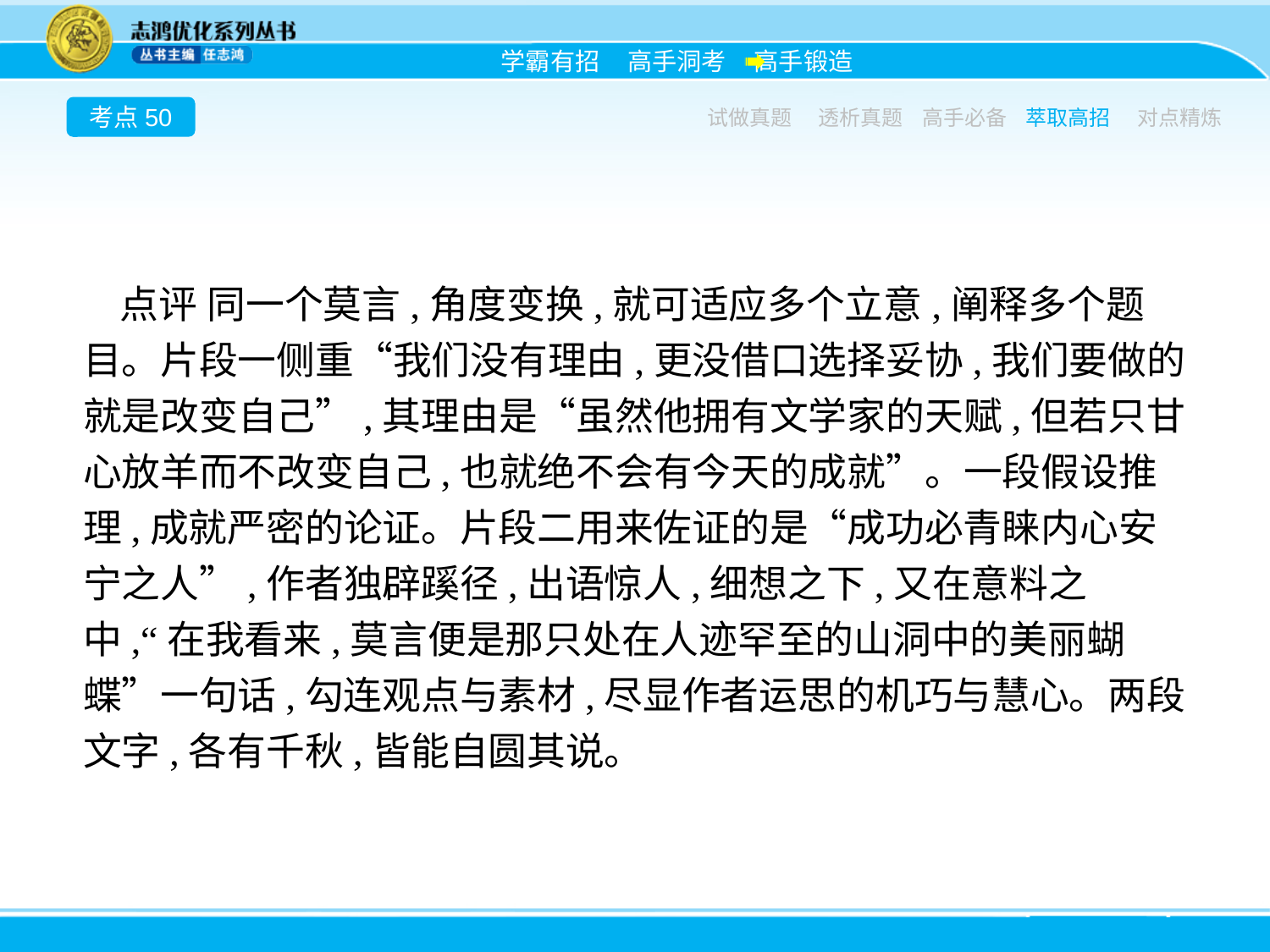

考点50
试做真题
透析真题
高手必备
萃取高招
对点精炼
点评 同一个莫言,角度变换,就可适应多个立意,阐释多个题目。片段一侧重“我们没有理由,更没借口选择妥协,我们要做的就是改变自己”,其理由是“虽然他拥有文学家的天赋,但若只甘心放羊而不改变自己,也就绝不会有今天的成就”。一段假设推理,成就严密的论证。片段二用来佐证的是“成功必青睐内心安宁之人”,作者独辟蹊径,出语惊人,细想之下,又在意料之中,“在我看来,莫言便是那只处在人迹罕至的山洞中的美丽蝴蝶”一句话,勾连观点与素材,尽显作者运思的机巧与慧心。两段文字,各有千秋,皆能自圆其说。